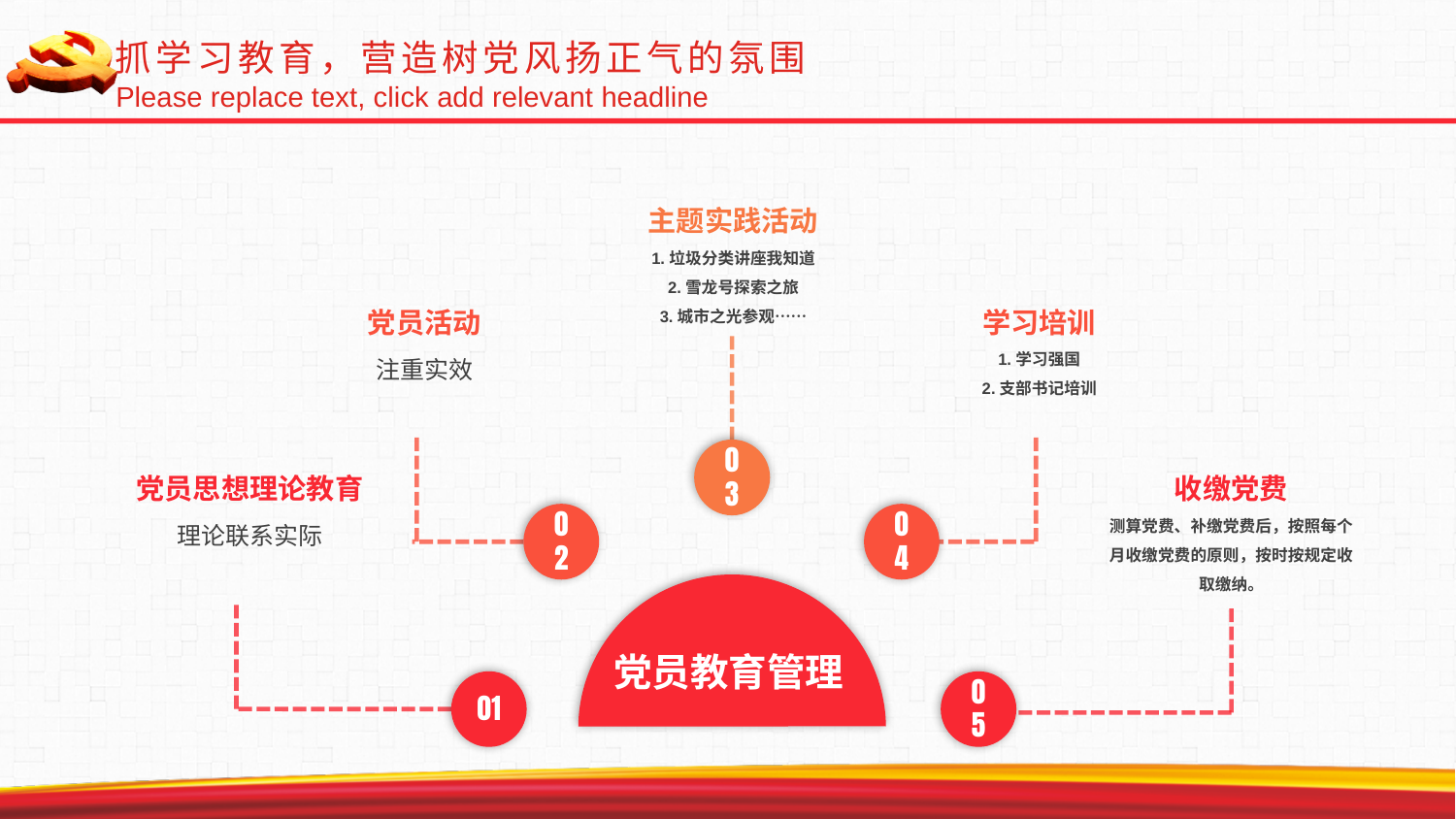

抓学习教育，营造树党风扬正气的氛围
Please replace text, click add relevant headline
主题实践活动
1.垃圾分类讲座我知道
2.雪龙号探索之旅
3.城市之光参观……
03
党员活动
注重实效
02
学习培训
1.学习强国
2.支部书记培训

04
党员思想理论教育
理论联系实际
01
收缴党费
测算党费、补缴党费后，按照每个月收缴党费的原则，按时按规定收取缴纳。
05

党员教育管理